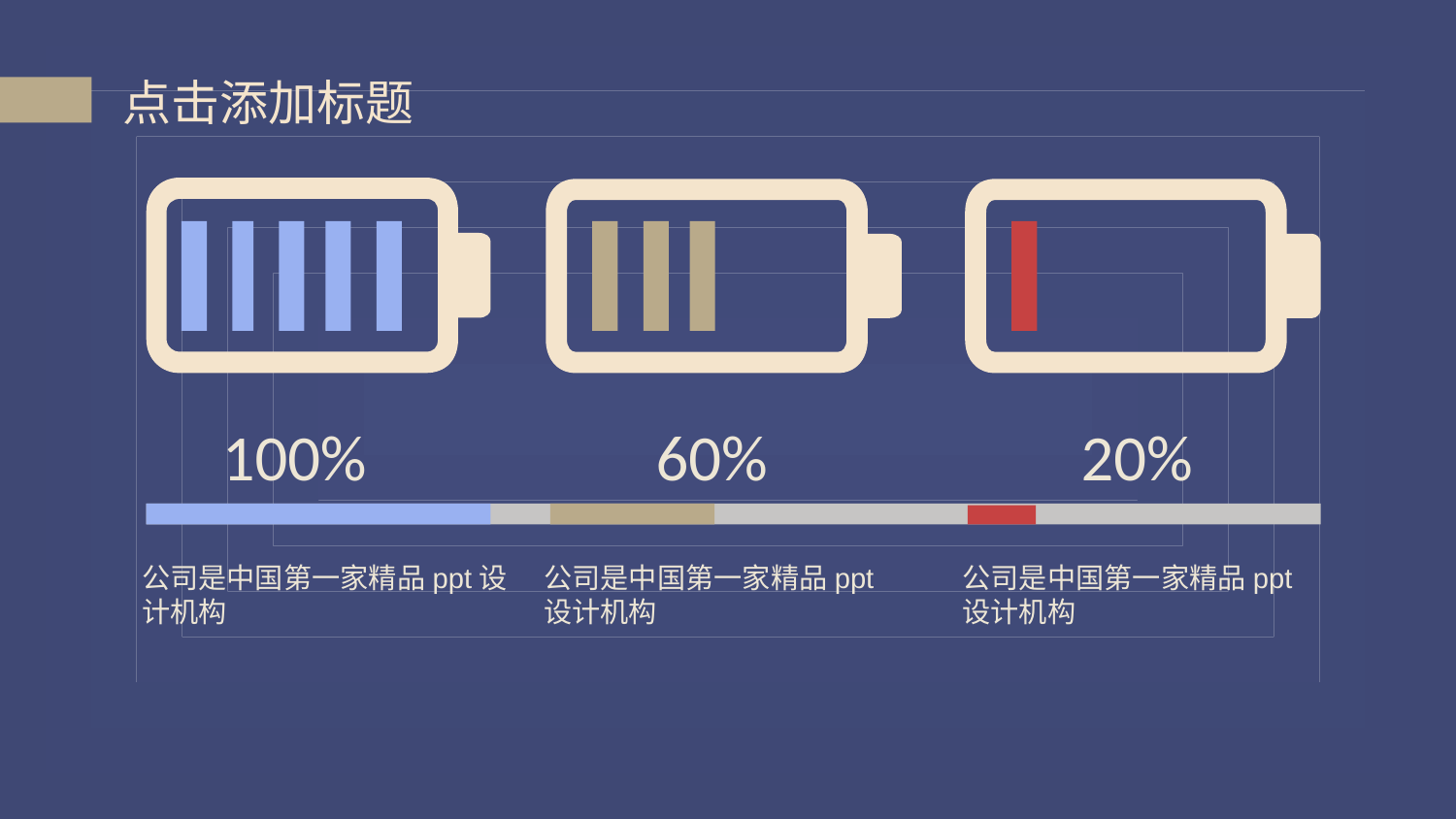

点击添加标题

100%
20%
60%

公司是中国第一家精品ppt设计机构
公司是中国第一家精品ppt设计机构
公司是中国第一家精品ppt设计机构